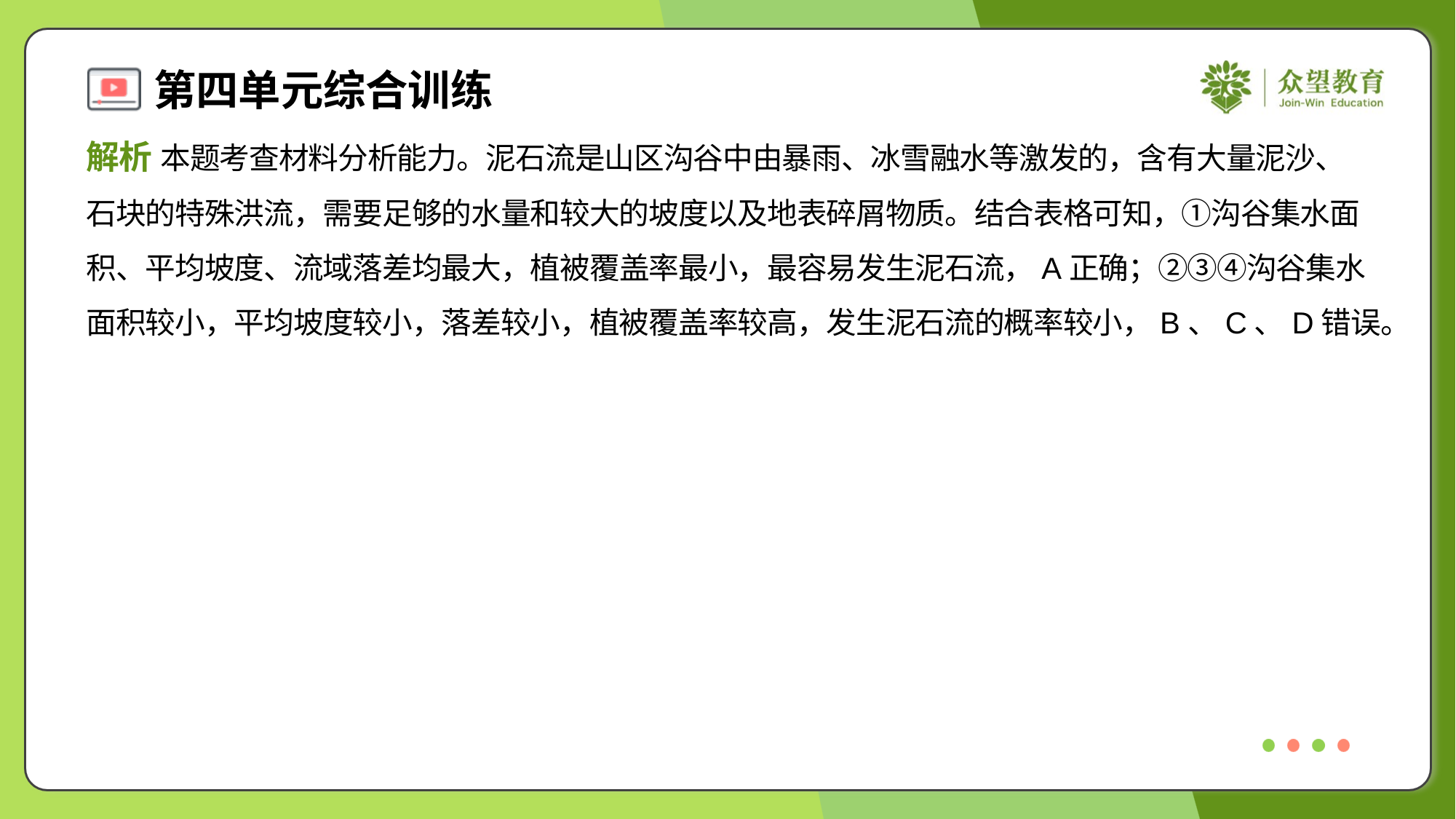

解析 本题考查材料分析能力。泥石流是山区沟谷中由暴雨、冰雪融水等激发的，含有大量泥沙、
石块的特殊洪流，需要足够的水量和较大的坡度以及地表碎屑物质。结合表格可知，①沟谷集水面
积、平均坡度、流域落差均最大，植被覆盖率最小，最容易发生泥石流，A正确；②③④沟谷集水
面积较小，平均坡度较小，落差较小，植被覆盖率较高，发生泥石流的概率较小，B、C、D错误。